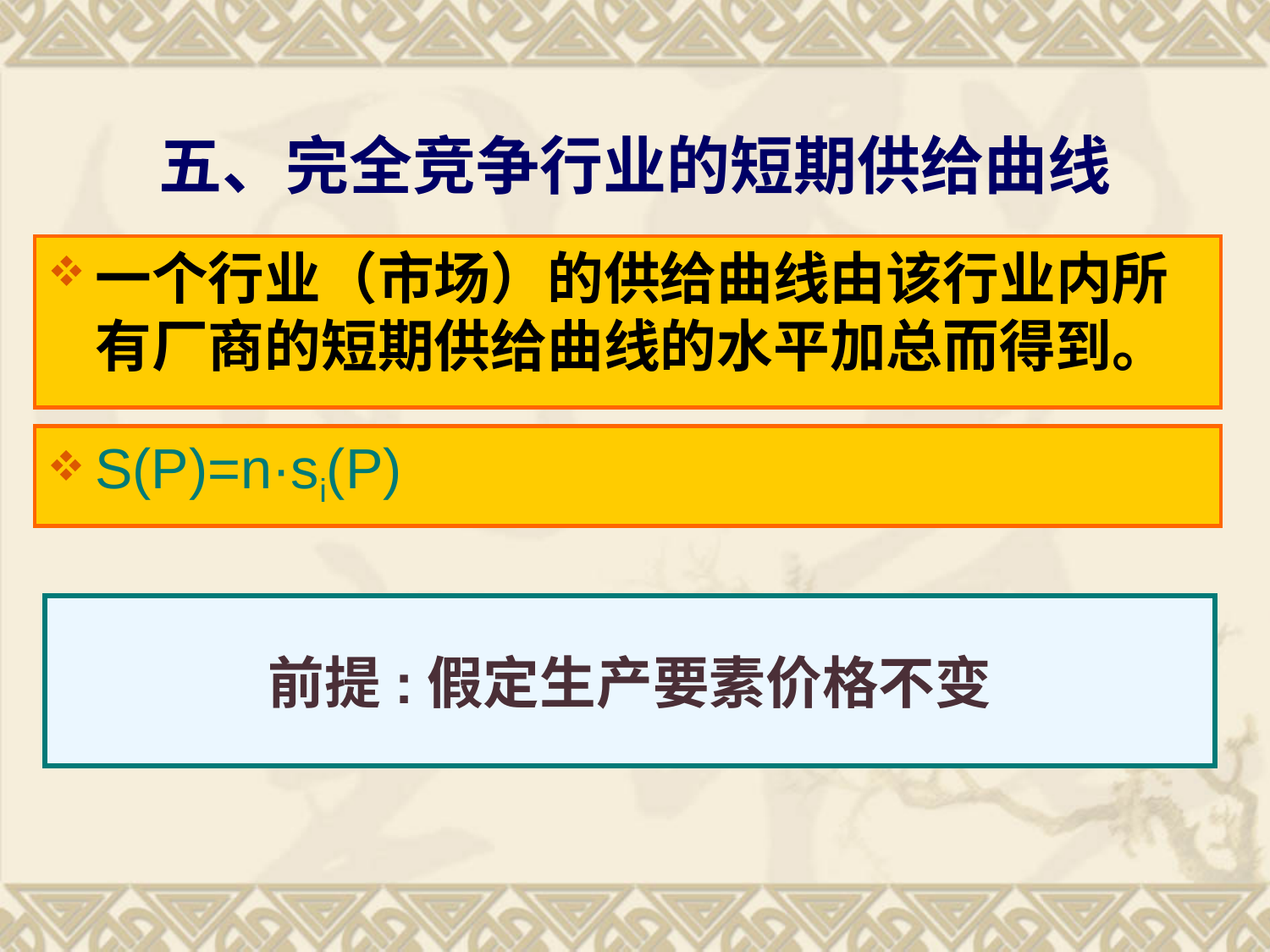

# 五、完全竞争行业的短期供给曲线
一个行业（市场）的供给曲线由该行业内所有厂商的短期供给曲线的水平加总而得到。

S(P)=n·si(P)
前提:假定生产要素价格不变